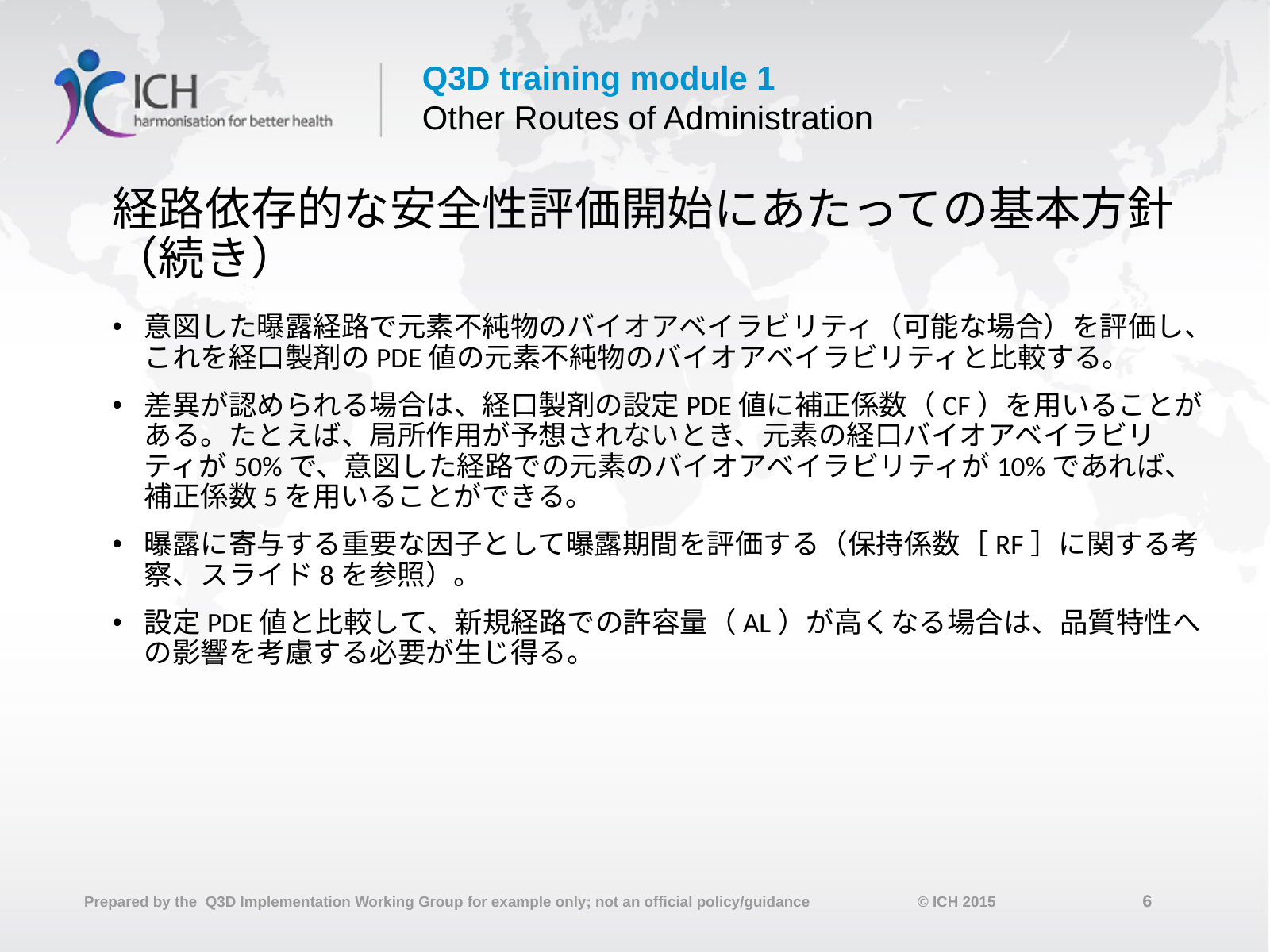

# 経路依存的な安全性評価開始にあたっての基本方針（続き）
意図した曝露経路で元素不純物のバイオアベイラビリティ（可能な場合）を評価し、これを経口製剤のPDE値の元素不純物のバイオアベイラビリティと比較する。
差異が認められる場合は、経口製剤の設定PDE値に補正係数（CF）を用いることがある。たとえば、局所作用が予想されないとき、元素の経口バイオアベイラビリティが50%で、意図した経路での元素のバイオアベイラビリティが10%であれば、補正係数5を用いることができる。
曝露に寄与する重要な因子として曝露期間を評価する（保持係数［RF］に関する考察、スライド8を参照）。
設定PDE値と比較して、新規経路での許容量（AL）が高くなる場合は、品質特性への影響を考慮する必要が生じ得る。